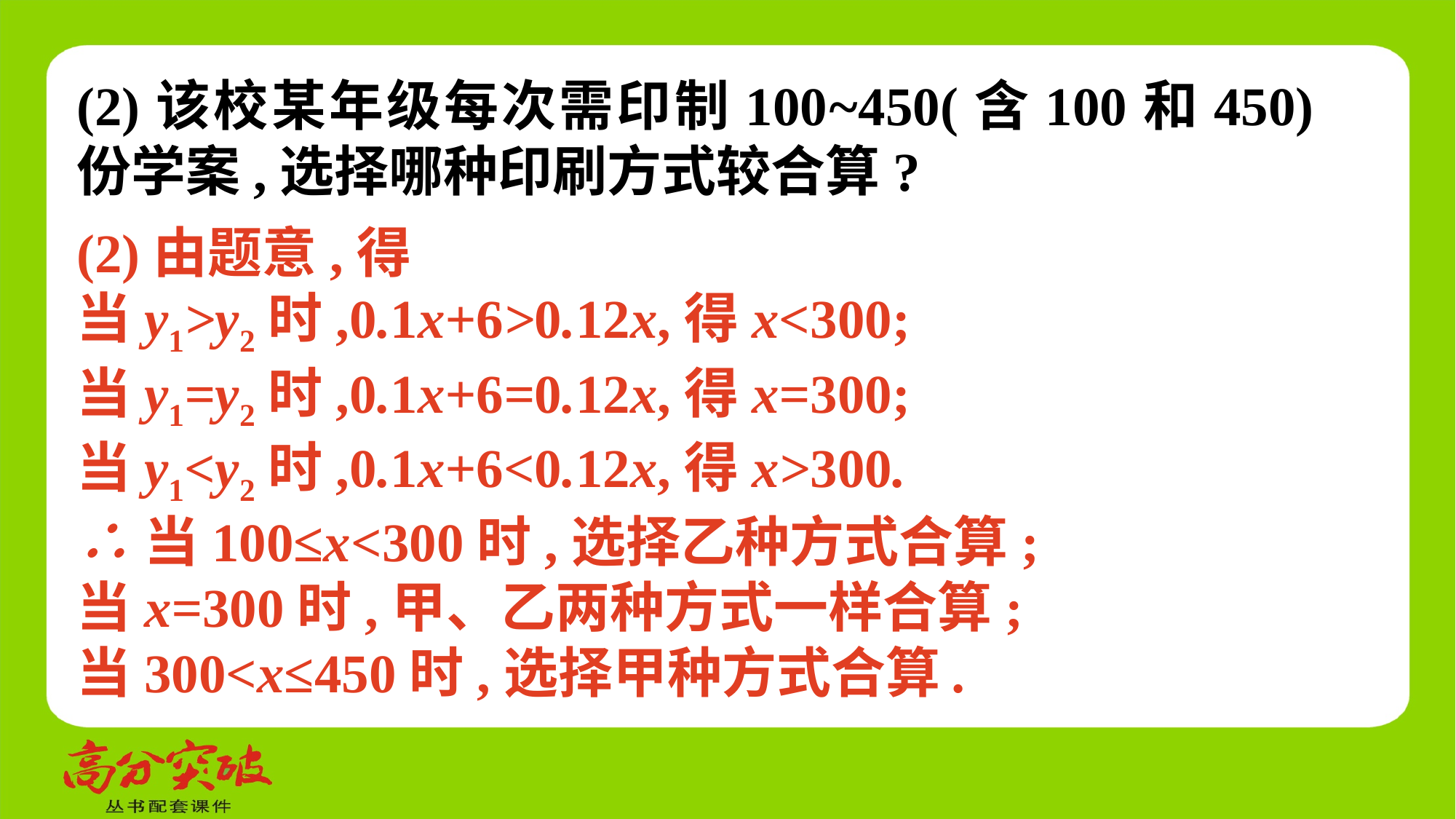

(2)该校某年级每次需印制100~450(含100和450)份学案,选择哪种印刷方式较合算?
(2)由题意,得
当y1>y2时,0.1x+6>0.12x,得x<300;
当y1=y2时,0.1x+6=0.12x,得x=300;
当y1<y2时,0.1x+6<0.12x,得x>300.
∴当100≤x<300时,选择乙种方式合算;
当x=300时,甲、乙两种方式一样合算;
当300<x≤450时,选择甲种方式合算.